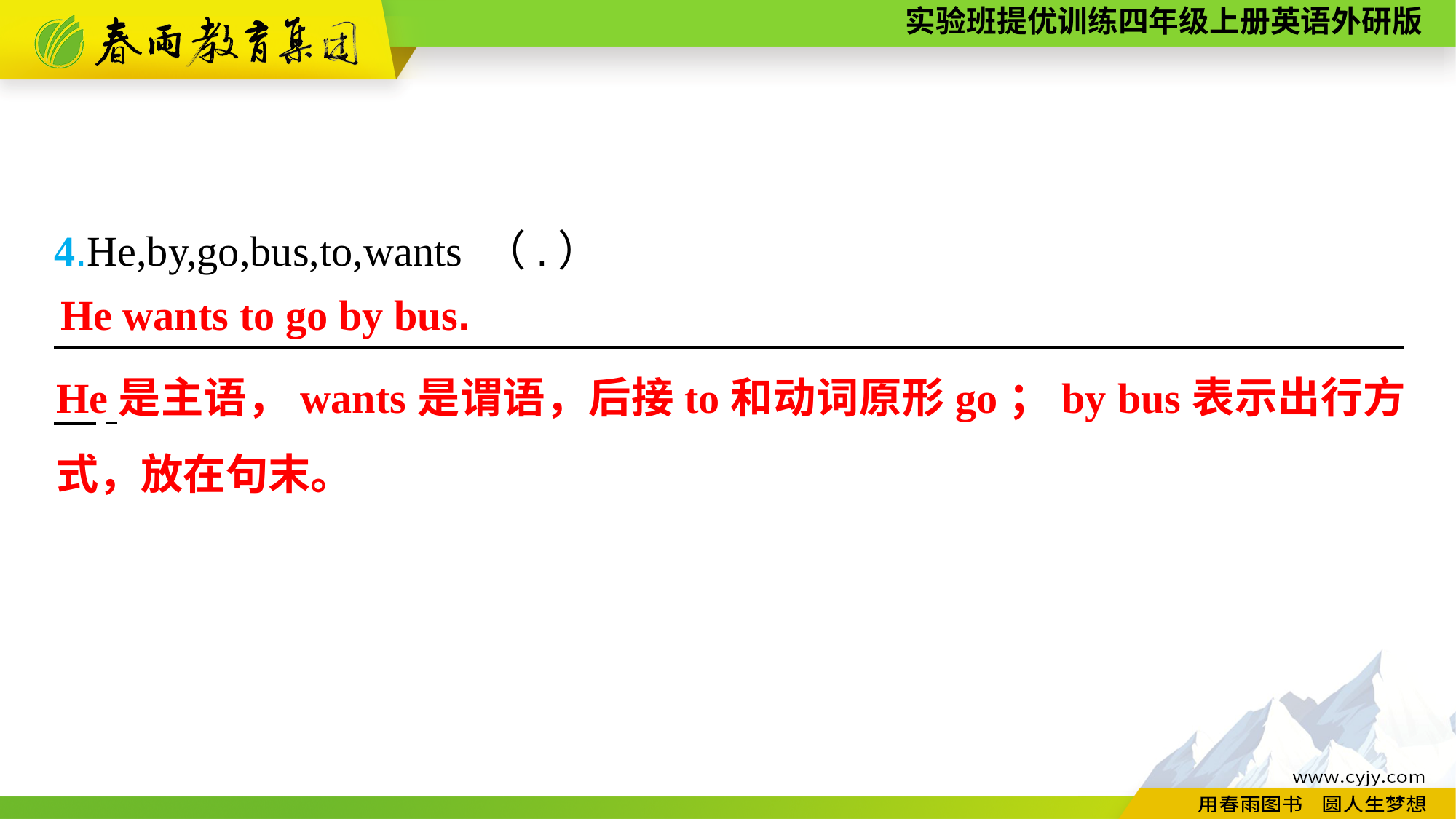

4.He,by,go,bus,to,wants （.）
　　　　　　  　　　　　　　　　　　　　　　　　　　　　　　　　.

He wants to go by bus.
He是主语，wants是谓语，后接to和动词原形go；by bus表示出行方式，放在句末。